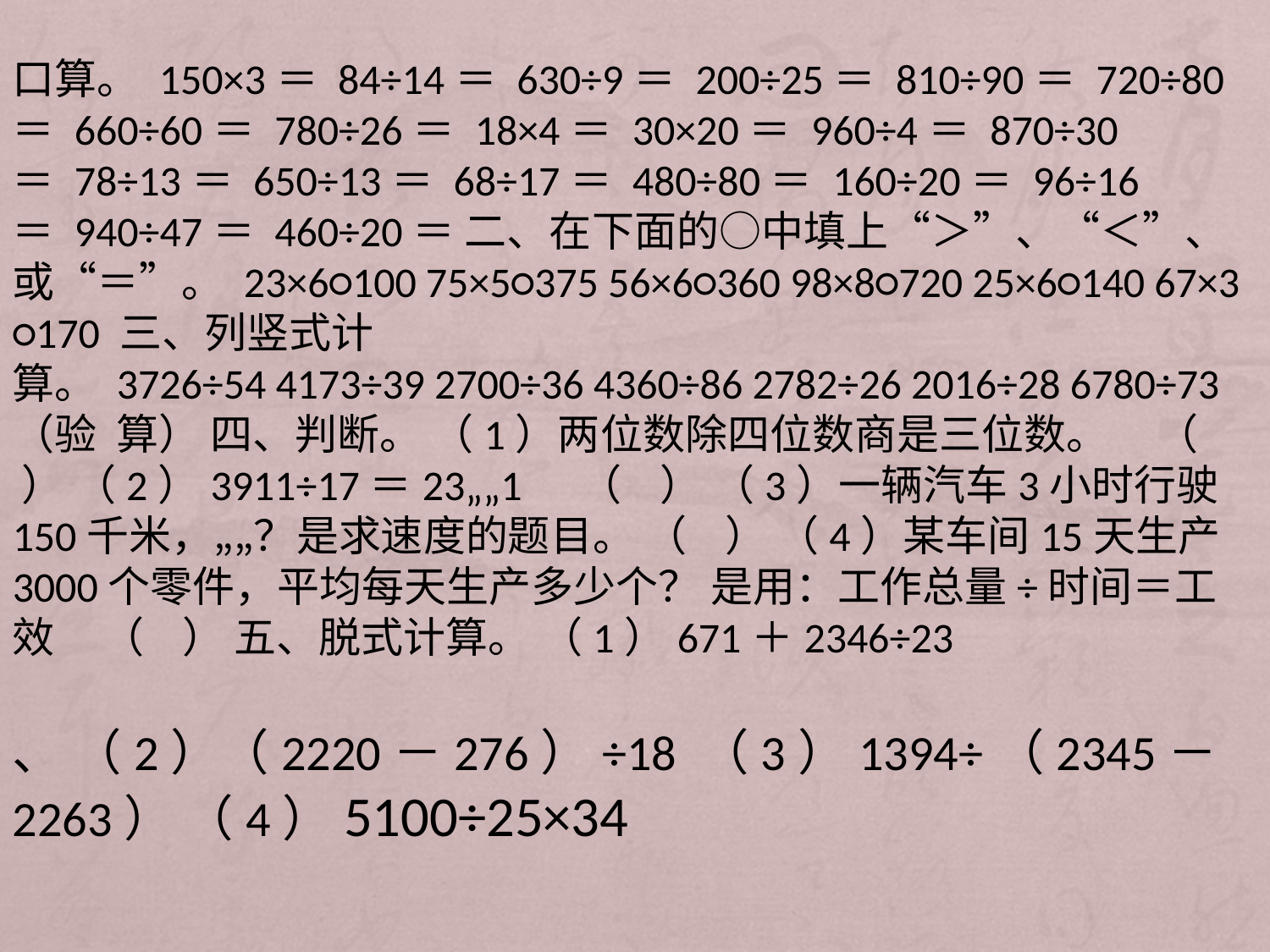

口算。 150×3＝ 84÷14＝ 630÷9＝ 200÷25＝ 810÷90＝ 720÷80＝ 660÷60＝ 780÷26＝ 18×4＝ 30×20＝ 960÷4＝ 870÷30＝ 78÷13＝ 650÷13＝ 68÷17＝ 480÷80＝ 160÷20＝ 96÷16＝ 940÷47＝ 460÷20＝ 二、在下面的○中填上“＞”、“＜”、或“＝”。 23×6○100 75×5○375 56×6○360 98×8○720 25×6○140 67×3○170 三、列竖式计算。 3726÷54 4173÷39 2700÷36 4360÷86 2782÷26 2016÷28 6780÷73 （验  算） 四、判断。 （1）两位数除四位数商是三位数。     （   ） （2）3911÷17＝23„„1     （    ） （3）一辆汽车3小时行驶150千米，„„？是求速度的题目。 （    ） （4）某车间15天生产3000个零件，平均每天生产多少个？ 是用：工作总量÷时间＝工效     （    ） 五、脱式计算。 （1）671＋2346÷23

、 （2）（2220－276）÷18 （3）1394÷（2345－2263） （4）5100÷25×34